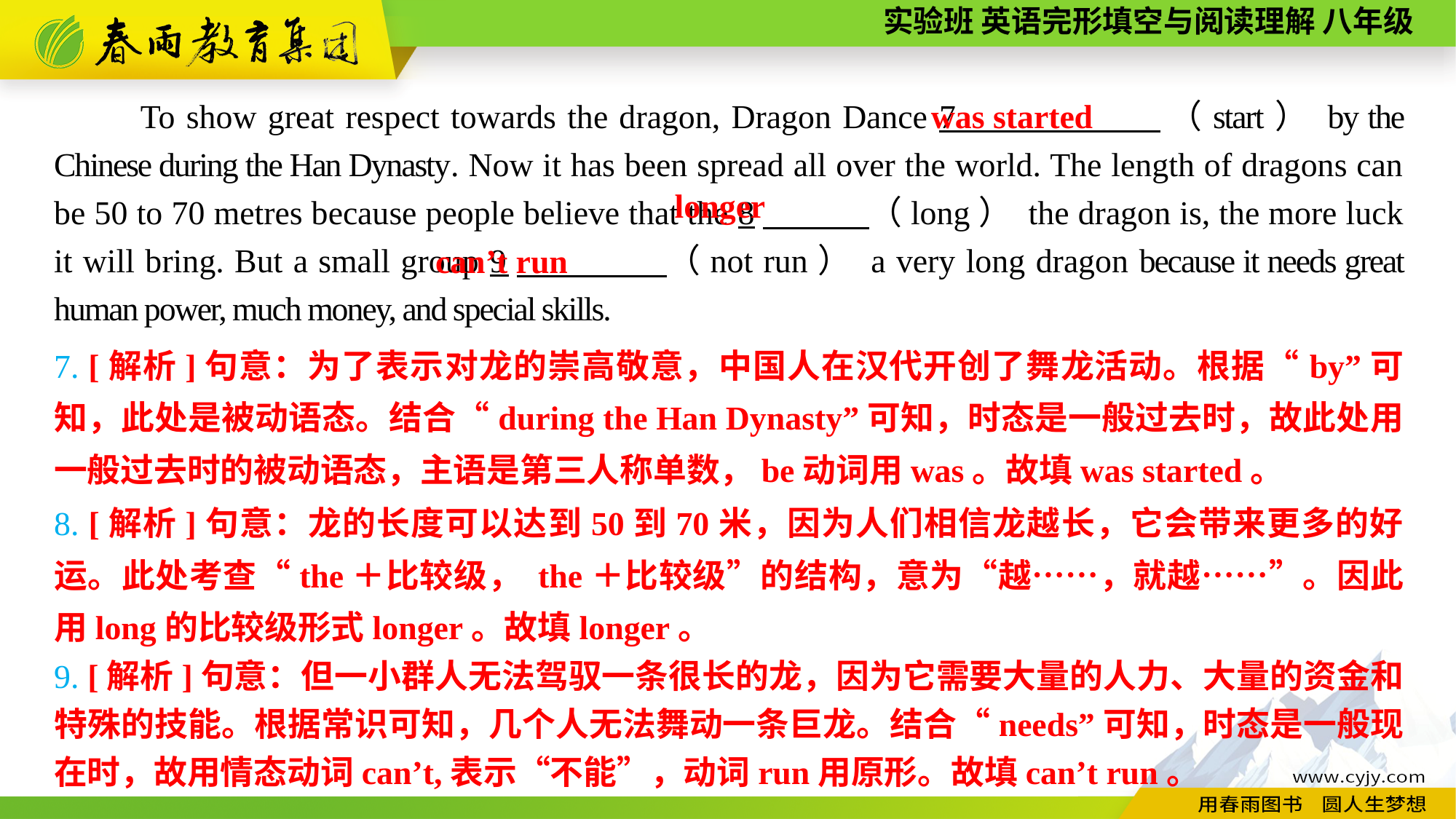

was started
To show great respect towards the dragon, Dragon Dance 7                     （start） by the Chinese during the Han Dynasty. Now it has been spread all over the world. The length of dragons can be 50 to 70 metres because people believe that the 8　         （long） the dragon is, the more luck it will bring. But a small group 9　            （not run） a very long dragon because it needs great human power, much money, and special skills.
longer
can’t run
7. [解析]句意：为了表示对龙的崇高敬意，中国人在汉代开创了舞龙活动。根据“by”可知，此处是被动语态。结合“during the Han Dynasty”可知，时态是一般过去时，故此处用一般过去时的被动语态，主语是第三人称单数，be动词用was。故填was started。
8. [解析]句意：龙的长度可以达到50到70米，因为人们相信龙越长，它会带来更多的好运。此处考查“the＋比较级， the＋比较级”的结构，意为“越……，就越……”。因此用long的比较级形式longer。故填longer。
9. [解析]句意：但一小群人无法驾驭一条很长的龙，因为它需要大量的人力、大量的资金和特殊的技能。根据常识可知，几个人无法舞动一条巨龙。结合“needs”可知，时态是一般现在时，故用情态动词can’t,表示“不能”，动词run用原形。故填can’t run。